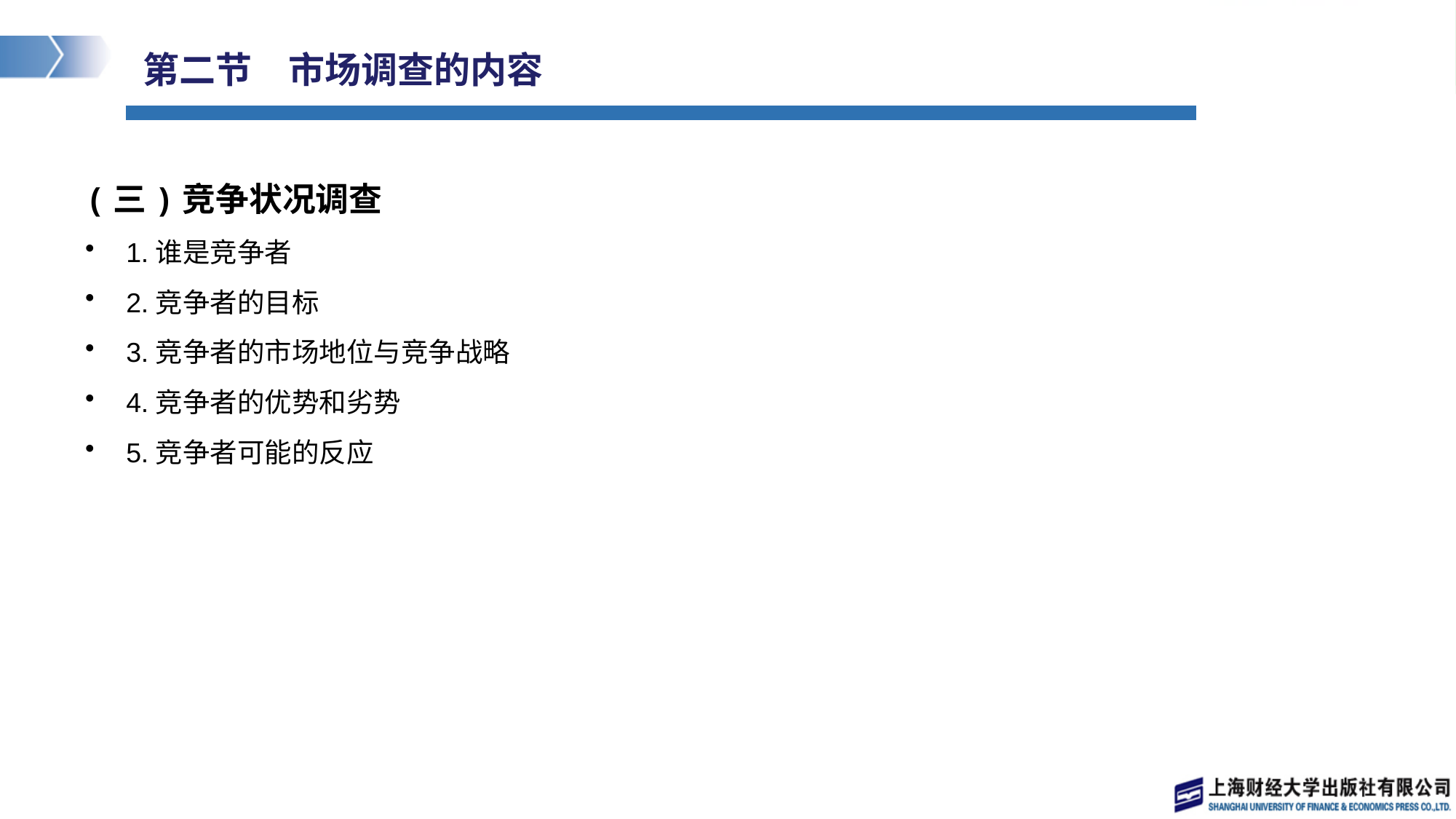

# 第二节　市场调查的内容
(三)竞争状况调查
1.谁是竞争者
2.竞争者的目标
3.竞争者的市场地位与竞争战略
4.竞争者的优势和劣势
5.竞争者可能的反应